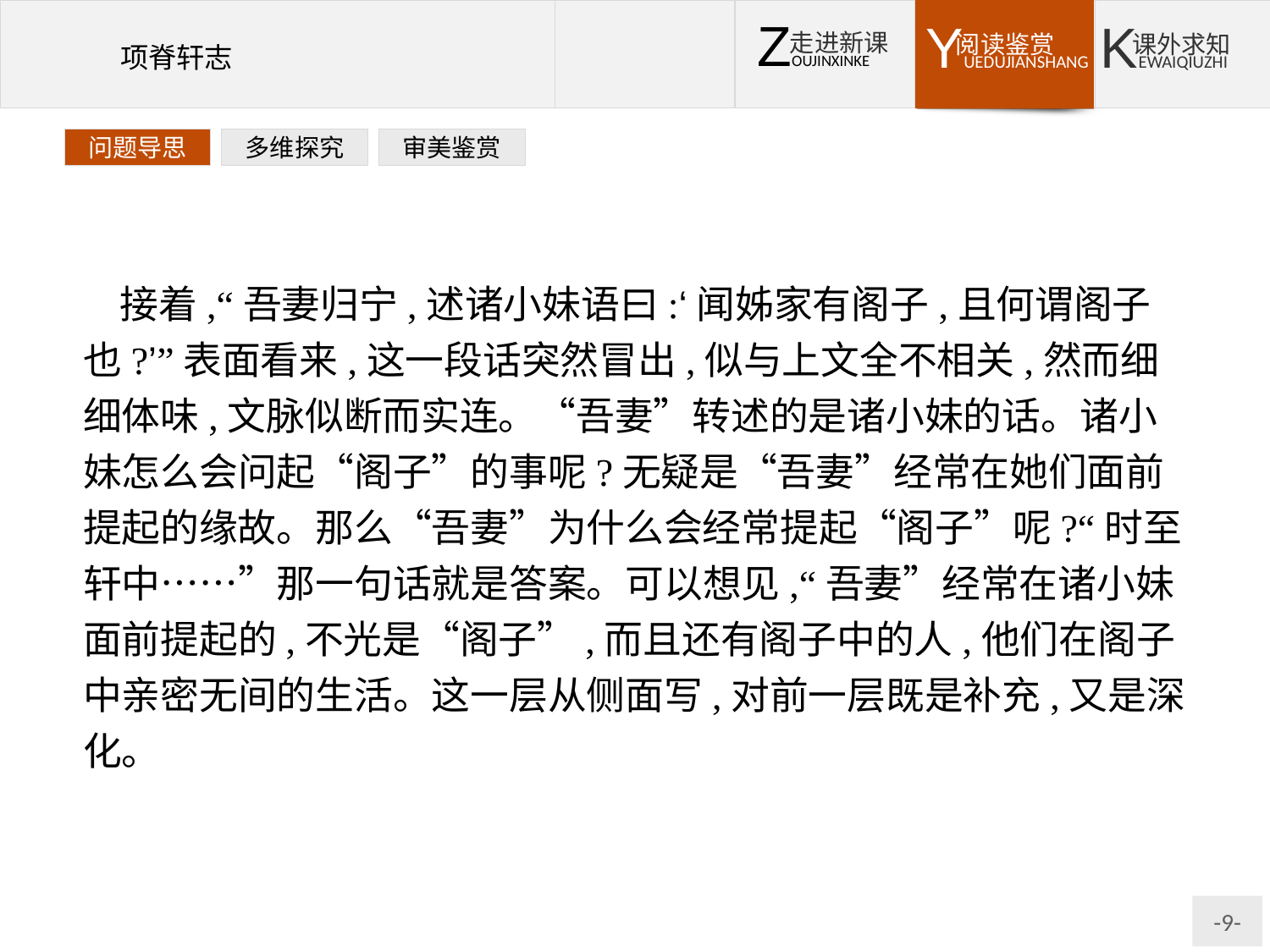

问题导思
多维探究
审美鉴赏
接着,“吾妻归宁,述诸小妹语曰:‘闻姊家有阁子,且何谓阁子也?’”表面看来,这一段话突然冒出,似与上文全不相关,然而细细体味,文脉似断而实连。“吾妻”转述的是诸小妹的话。诸小妹怎么会问起“阁子”的事呢?无疑是“吾妻”经常在她们面前提起的缘故。那么“吾妻”为什么会经常提起“阁子”呢?“时至轩中……”那一句话就是答案。可以想见,“吾妻”经常在诸小妹面前提起的,不光是“阁子”,而且还有阁子中的人,他们在阁子中亲密无间的生活。这一层从侧面写,对前一层既是补充,又是深化。